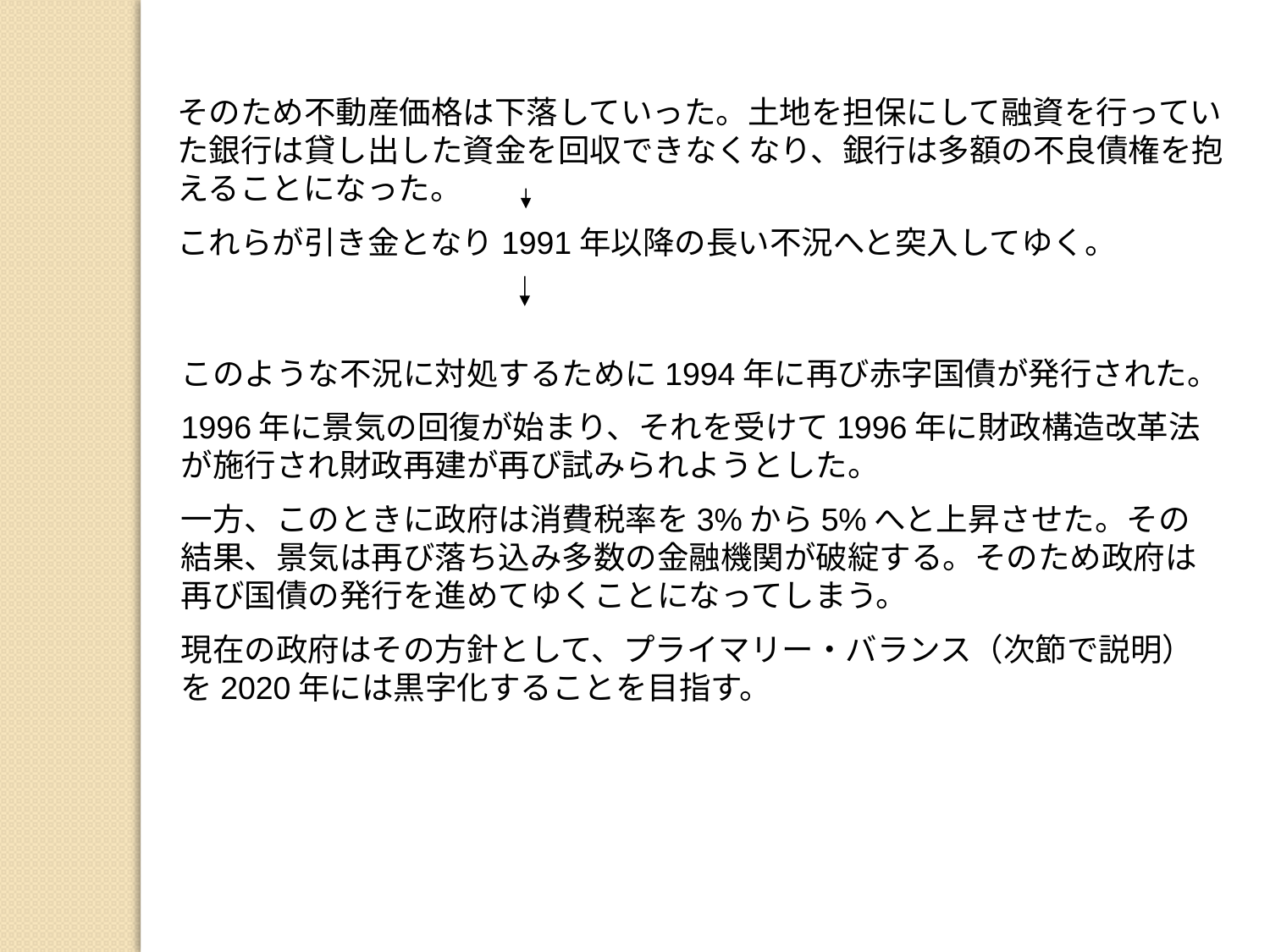

そのため不動産価格は下落していった。土地を担保にして融資を行っていた銀行は貸し出した資金を回収できなくなり、銀行は多額の不良債権を抱えることになった。
これらが引き金となり1991年以降の長い不況へと突入してゆく。

このような不況に対処するために1994年に再び赤字国債が発行された。
1996年に景気の回復が始まり、それを受けて1996年に財政構造改革法が施行され財政再建が再び試みられようとした。
一方、このときに政府は消費税率を3%から5%へと上昇させた。その結果、景気は再び落ち込み多数の金融機関が破綻する。そのため政府は再び国債の発行を進めてゆくことになってしまう。
現在の政府はその方針として、プライマリー・バランス（次節で説明）を2020年には黒字化することを目指す。